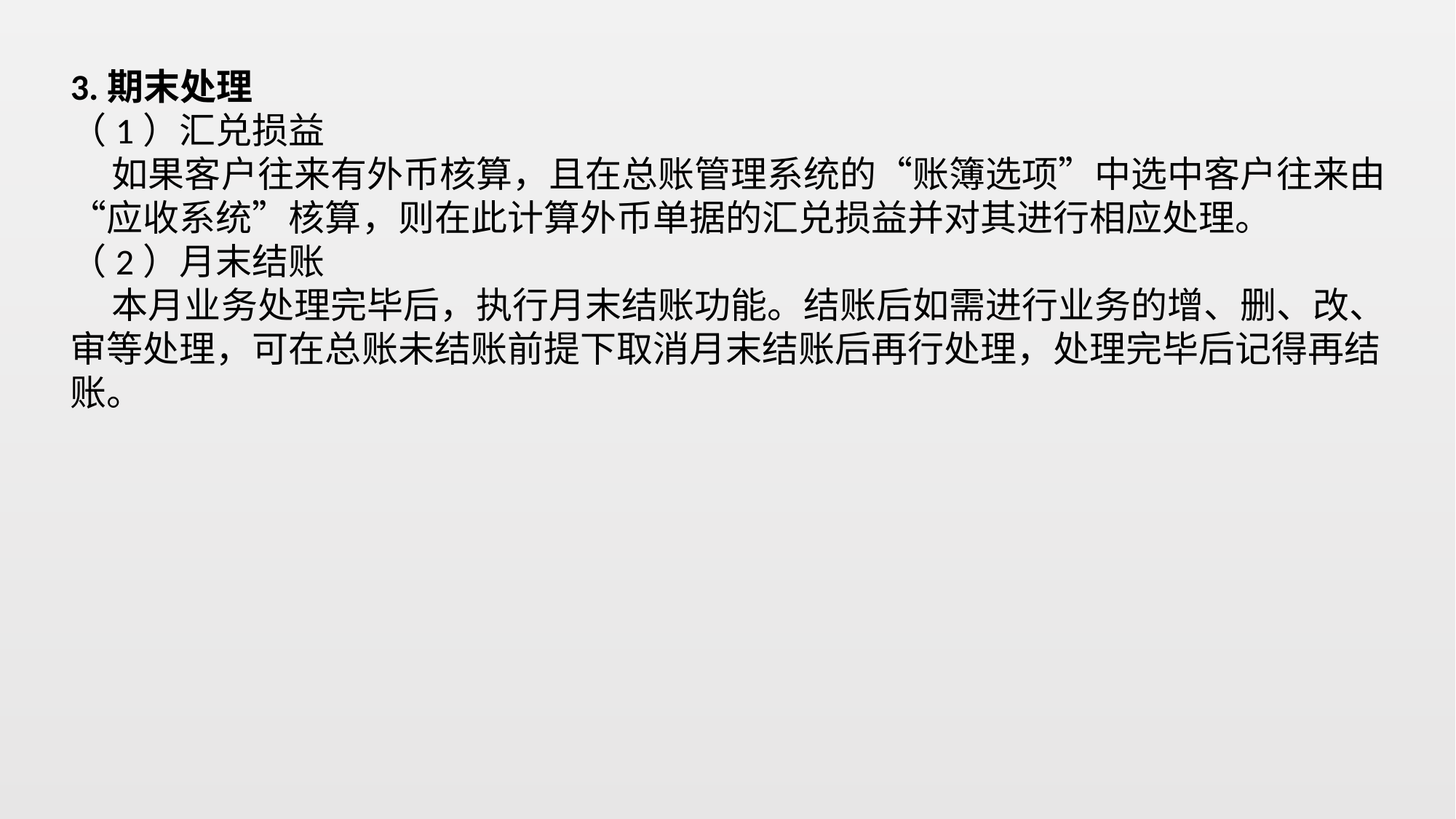

3.期末处理
（1）汇兑损益
    如果客户往来有外币核算，且在总账管理系统的“账簿选项”中选中客户往来由“应收系统”核算，则在此计算外币单据的汇兑损益并对其进行相应处理。
（2）月末结账
    本月业务处理完毕后，执行月末结账功能。结账后如需进行业务的增、删、改、审等处理，可在总账未结账前提下取消月末结账后再行处理，处理完毕后记得再结账。